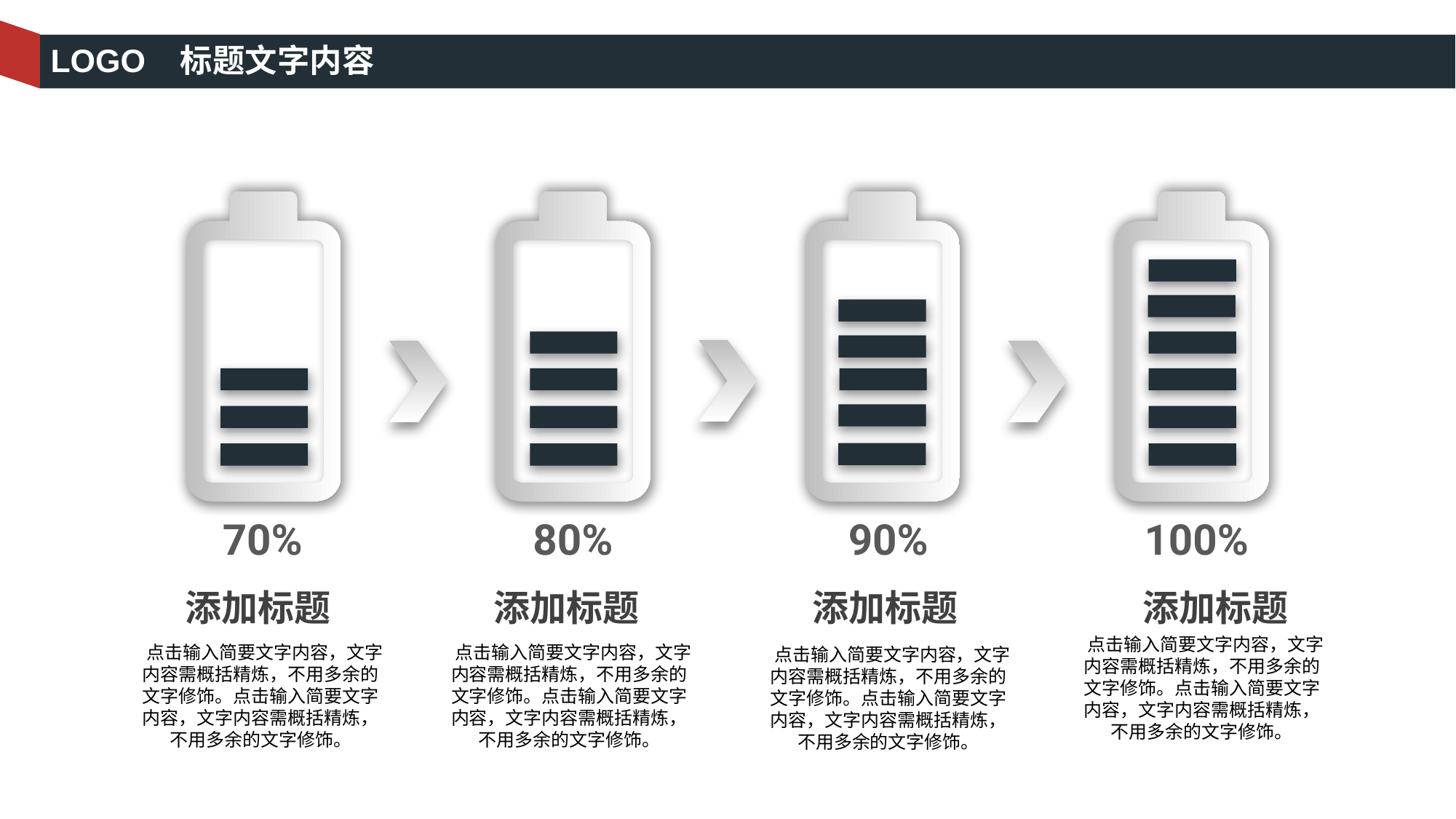

LOGO   标题文字内容

90%
70%
80%
100%
添加标题
添加标题
添加标题
添加标题
 点击输入简要文字内容，文字内容需概括精炼，不用多余的文字修饰。点击输入简要文字内容，文字内容需概括精炼，不用多余的文字修饰。
 点击输入简要文字内容，文字内容需概括精炼，不用多余的文字修饰。点击输入简要文字内容，文字内容需概括精炼，不用多余的文字修饰。
 点击输入简要文字内容，文字内容需概括精炼，不用多余的文字修饰。点击输入简要文字内容，文字内容需概括精炼，不用多余的文字修饰。
 点击输入简要文字内容，文字内容需概括精炼，不用多余的文字修饰。点击输入简要文字内容，文字内容需概括精炼，不用多余的文字修饰。